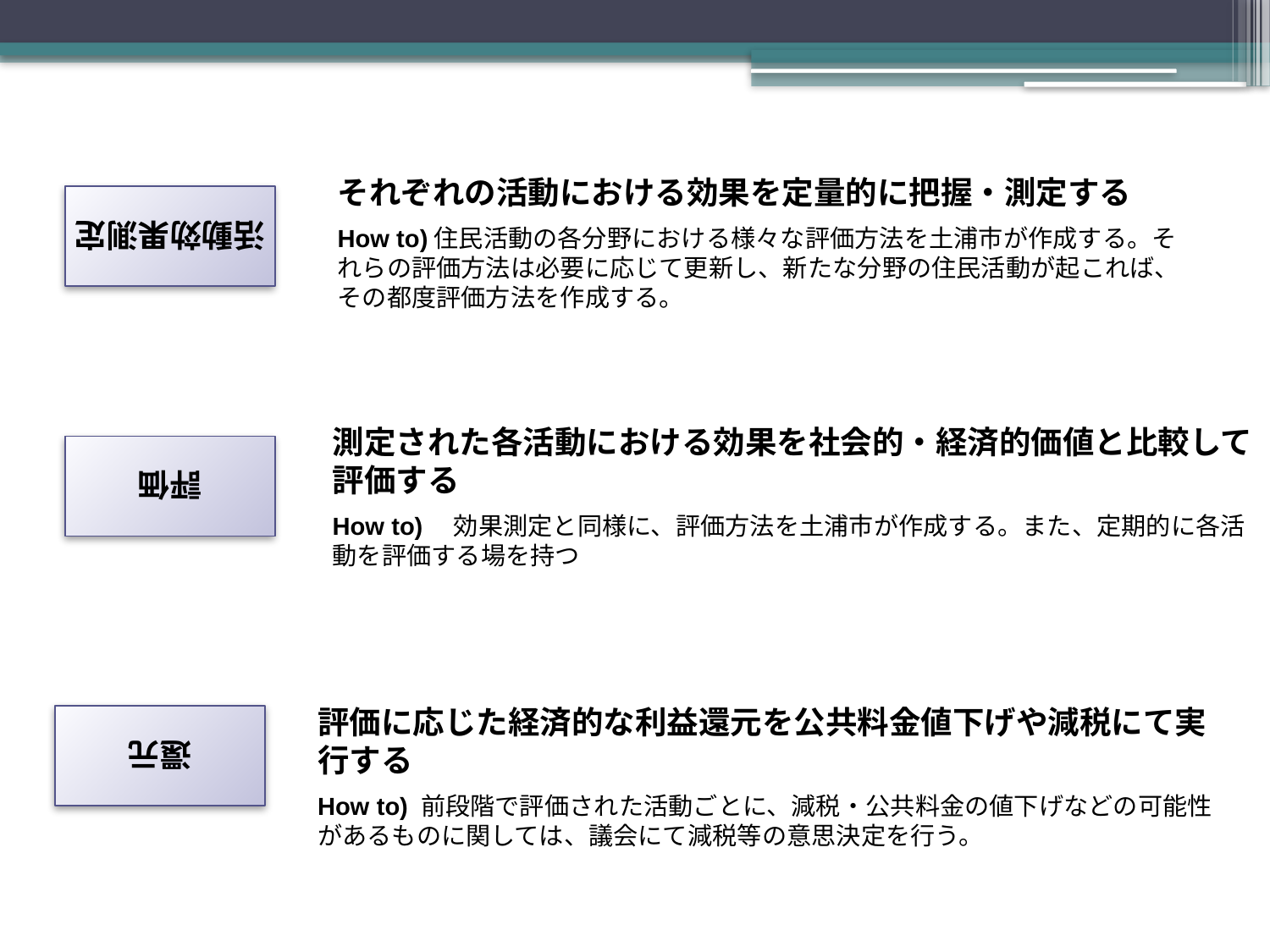

活動効果測定
それぞれの活動における効果を定量的に把握・測定する
How to)住民活動の各分野における様々な評価方法を土浦市が作成する。それらの評価方法は必要に応じて更新し、新たな分野の住民活動が起これば、その都度評価方法を作成する。
評価
測定された各活動における効果を社会的・経済的価値と比較して評価する
How to)　効果測定と同様に、評価方法を土浦市が作成する。また、定期的に各活動を評価する場を持つ
還元
評価に応じた経済的な利益還元を公共料金値下げや減税にて実行する
How to) 前段階で評価された活動ごとに、減税・公共料金の値下げなどの可能性があるものに関しては、議会にて減税等の意思決定を行う。